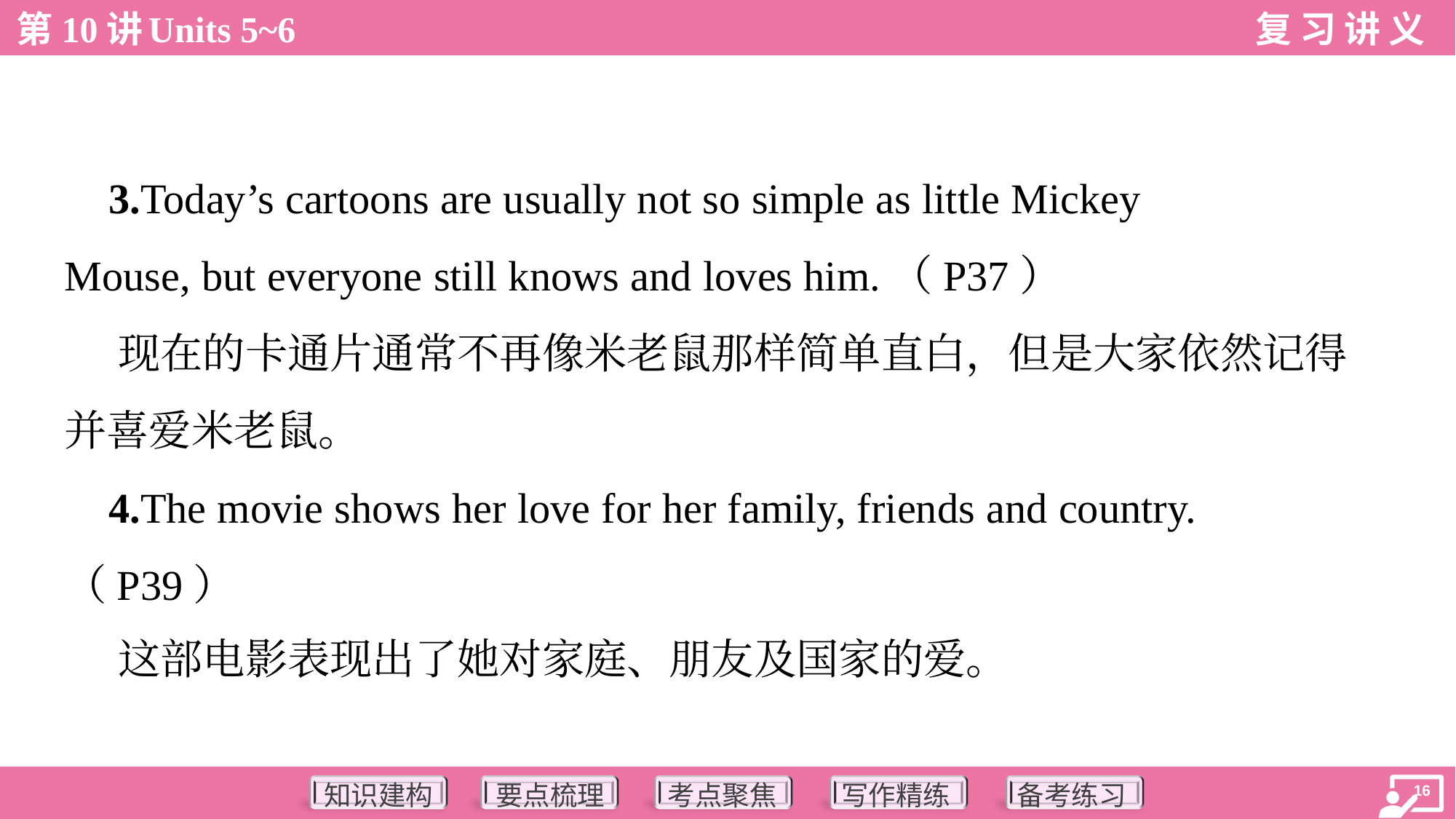

3.Today’s cartoons are usually not so simple as little Mickey
Mouse, but everyone still knows and loves him.（P37）
    现在的卡通片通常不再像米老鼠那样简单直白，但是大家依然记得
并喜爱米老鼠。
    4.The movie shows her love for her family, friends and country.
（P39）
    这部电影表现出了她对家庭、朋友及国家的爱。